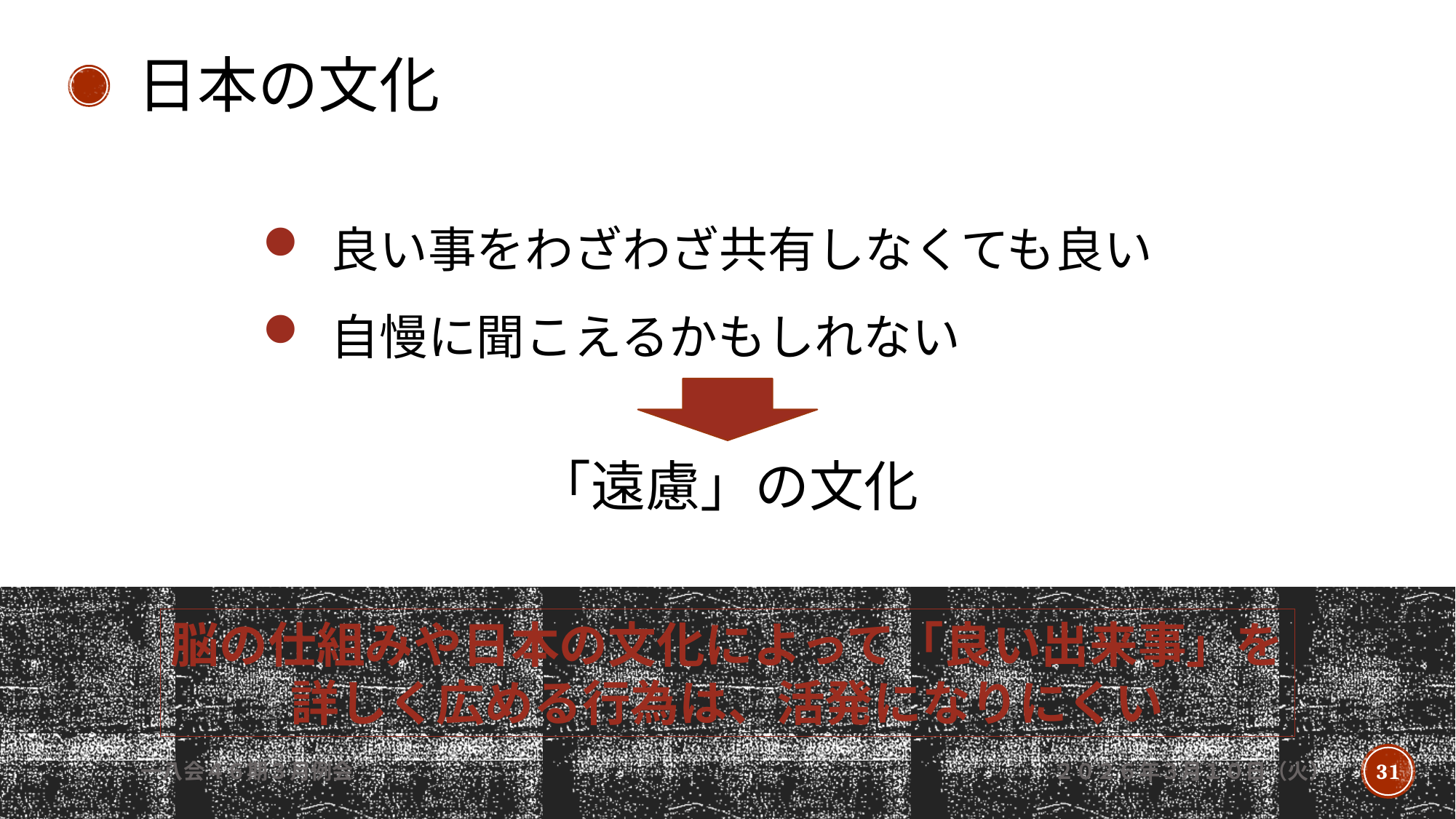

日本の文化

良い事をわざわざ共有しなくても良い
自慢に聞こえるかもしれない

「遠慮」の文化

脳の仕組みや日本の文化によって「良い出来事」を
詳しく広める行為は、活発になりにくい
一八会４６期３月例会
２０２６年３月１０日（火）